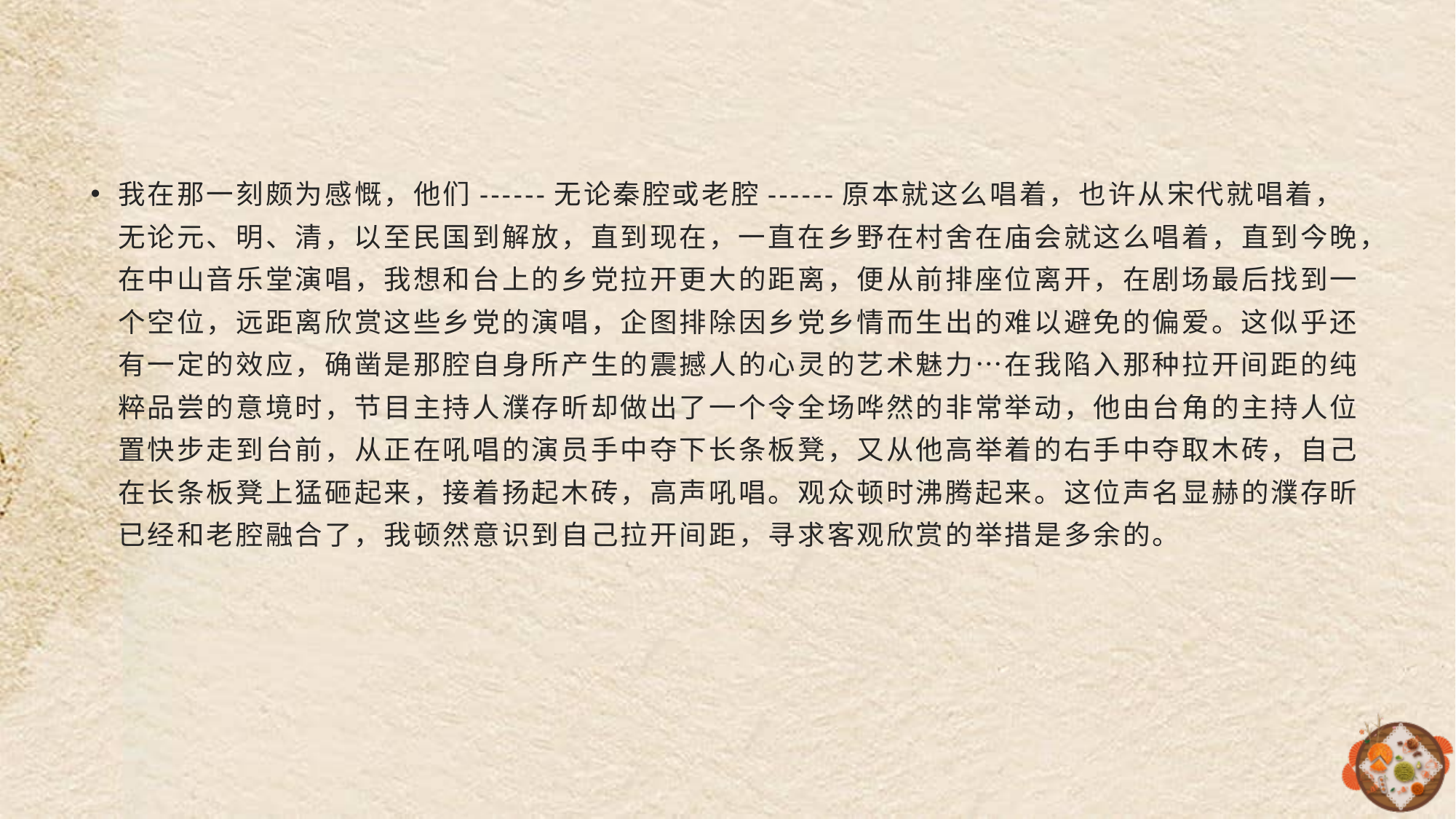

#

我在那一刻颇为感慨，他们------无论秦腔或老腔------原本就这么唱着，也许从宋代就唱着，无论元、明、清，以至民国到解放，直到现在，一直在乡野在村舍在庙会就这么唱着，直到今晚，在中山音乐堂演唱，我想和台上的乡党拉开更大的距离，便从前排座位离开，在剧场最后找到一个空位，远距离欣赏这些乡党的演唱，企图排除因乡党乡情而生出的难以避免的偏爱。这似乎还有一定的效应，确凿是那腔自身所产生的震撼人的心灵的艺术魅力…在我陷入那种拉开间距的纯粹品尝的意境时，节目主持人濮存昕却做出了一个令全场哗然的非常举动，他由台角的主持人位置快步走到台前，从正在吼唱的演员手中夺下长条板凳，又从他高举着的右手中夺取木砖，自己在长条板凳上猛砸起来，接着扬起木砖，高声吼唱。观众顿时沸腾起来。这位声名显赫的濮存昕已经和老腔融合了，我顿然意识到自己拉开间距，寻求客观欣赏的举措是多余的。